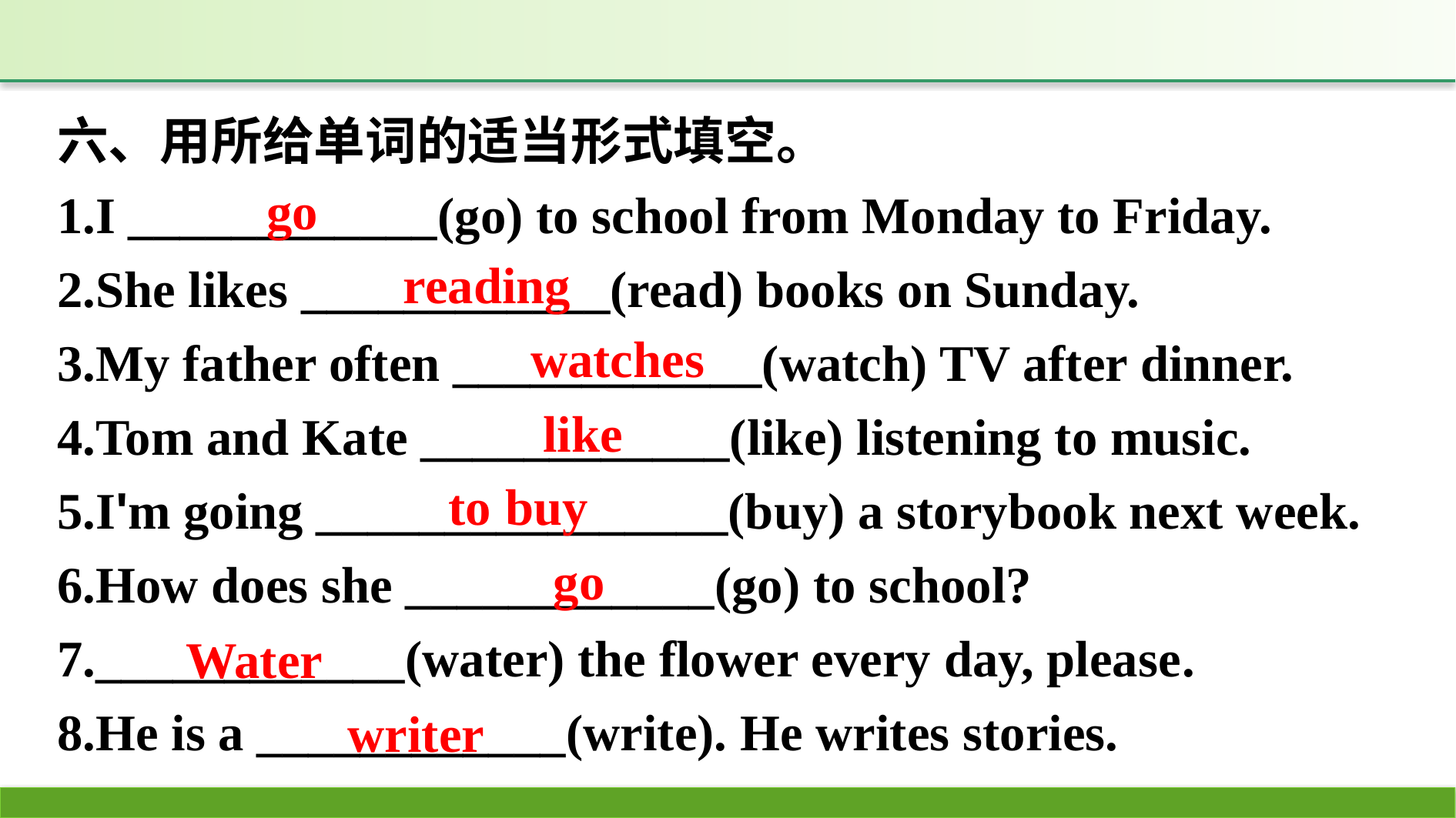

六、用所给单词的适当形式填空。
1.I ____________(go) to school from Monday to Friday.
2.She likes ____________(read) books on Sunday.
3.My father often ____________(watch) TV after dinner.
4.Tom and Kate ____________(like) listening to music.
5.I'm going ________________(buy) a storybook next week.
6.How does she ____________(go) to school?
7.____________(water) the flower every day, please.
8.He is a ____________(write). He writes stories.
go
reading
watches
like
to buy
go
Water
writer